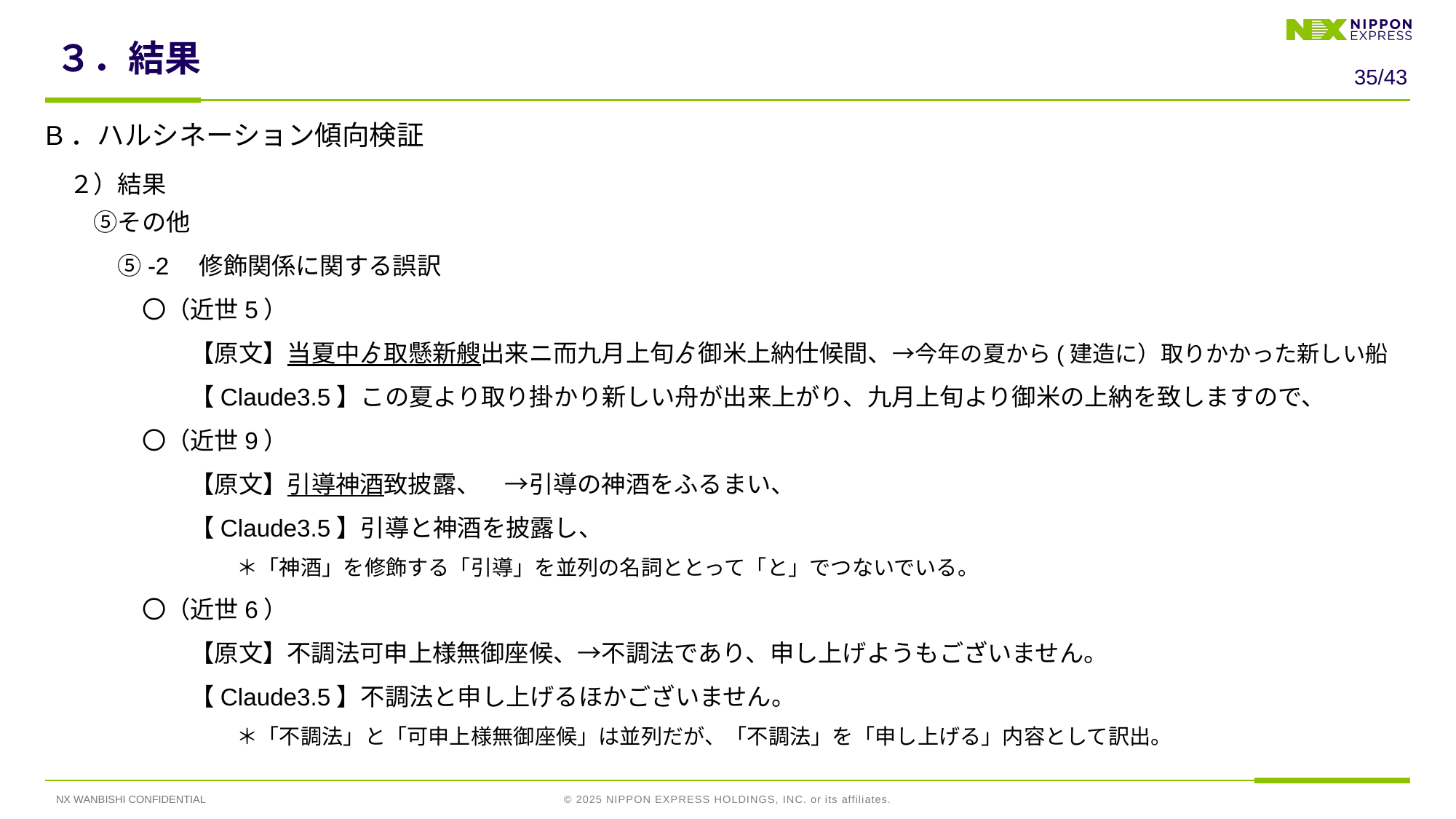

# ３．結果
35/43
B．ハルシネーション傾向検証
　２）結果
　　⑤その他
　　　⑤-2　修飾関係に関する誤訳
　　　　〇（近世5）
　　　　　　【原文】当夏中ゟ取懸新艘出来ニ而九月上旬ゟ御米上納仕候間、→今年の夏から(建造に）取りかかった新しい船
　　　　　　【Claude3.5】この夏より取り掛かり新しい舟が出来上がり、九月上旬より御米の上納を致しますので、
　　　　〇（近世9）
　　　　　　【原文】引導神酒致披露、　→引導の神酒をふるまい、
　　　　　　【Claude3.5】引導と神酒を披露し、
　　　　　　　　　＊「神酒」を修飾する「引導」を並列の名詞ととって「と」でつないでいる。
　　　　〇（近世6）
　　　　　　【原文】不調法可申上様無御座候、→不調法であり、申し上げようもございません。
　　　　　　【Claude3.5】不調法と申し上げるほかございません。
　　　　　　　　　＊「不調法」と「可申上様無御座候」は並列だが、「不調法」を「申し上げる」内容として訳出。

NX WANBISHI CONFIDENTIAL